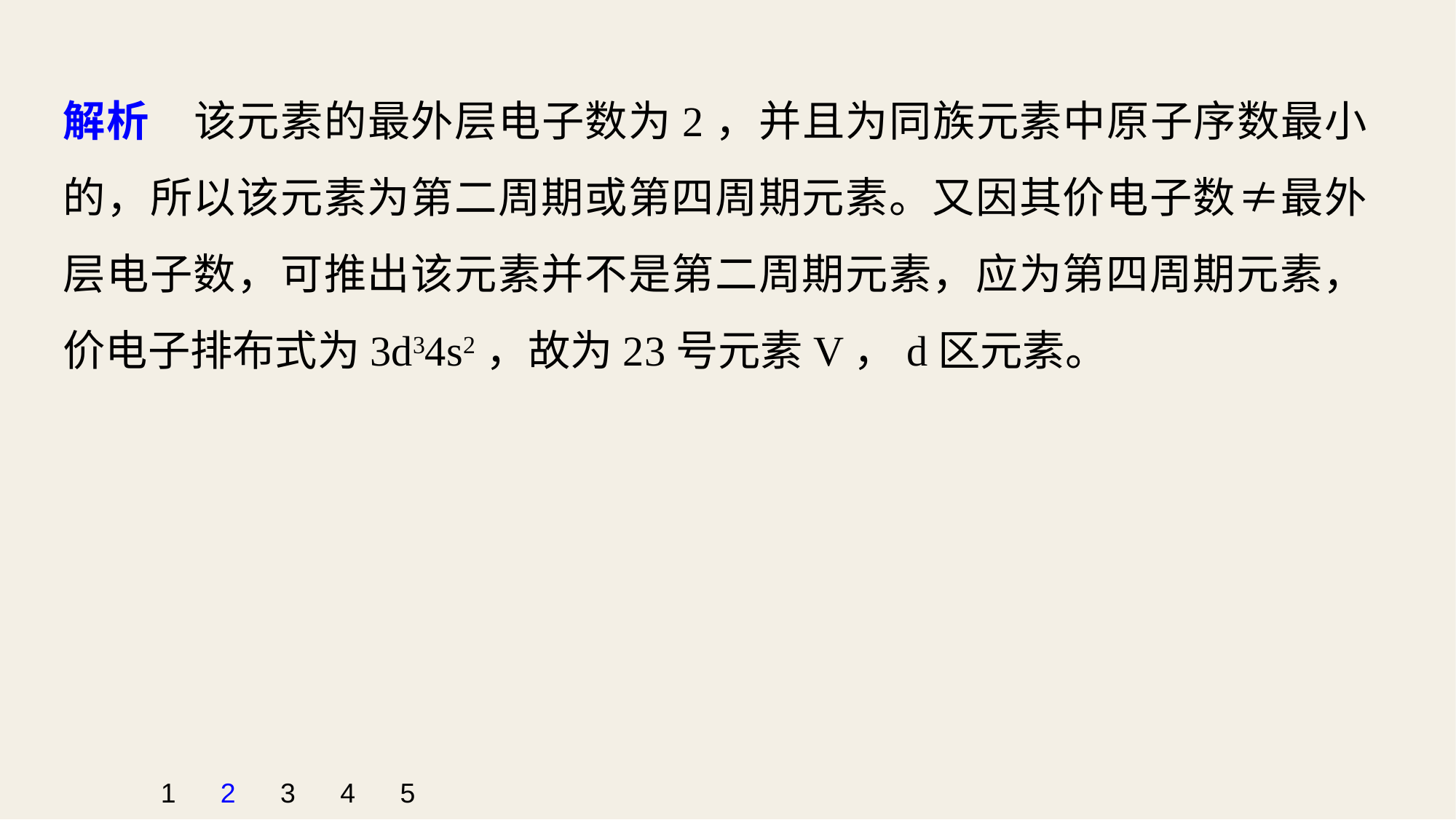

解析　该元素的最外层电子数为2，并且为同族元素中原子序数最小的，所以该元素为第二周期或第四周期元素。又因其价电子数≠最外层电子数，可推出该元素并不是第二周期元素，应为第四周期元素，价电子排布式为3d34s2，故为23号元素V，d区元素。
1
2
3
4
5